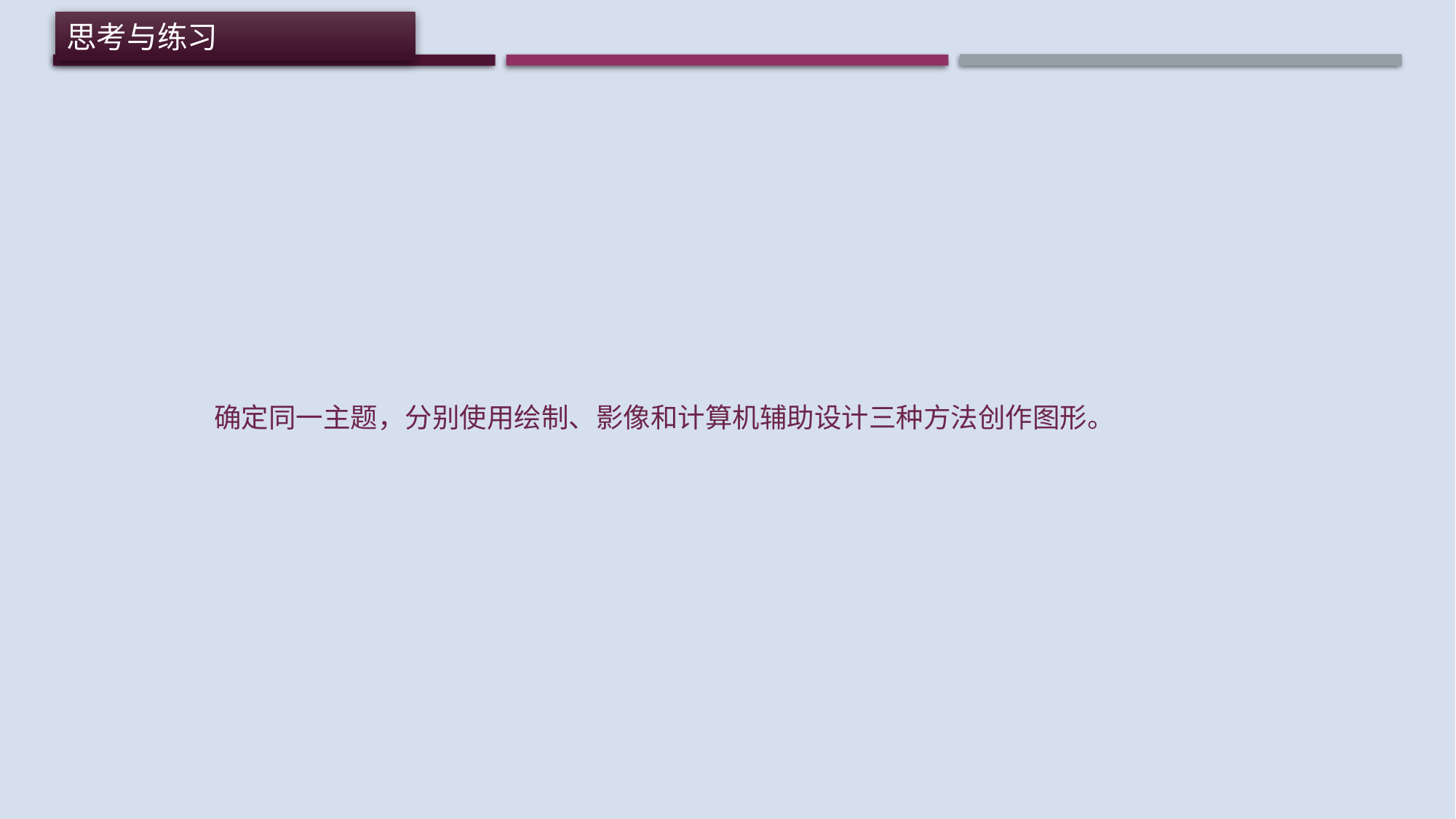

思考与练习
确定同一主题，分别使用绘制、影像和计算机辅助设计三种方法创作图形。